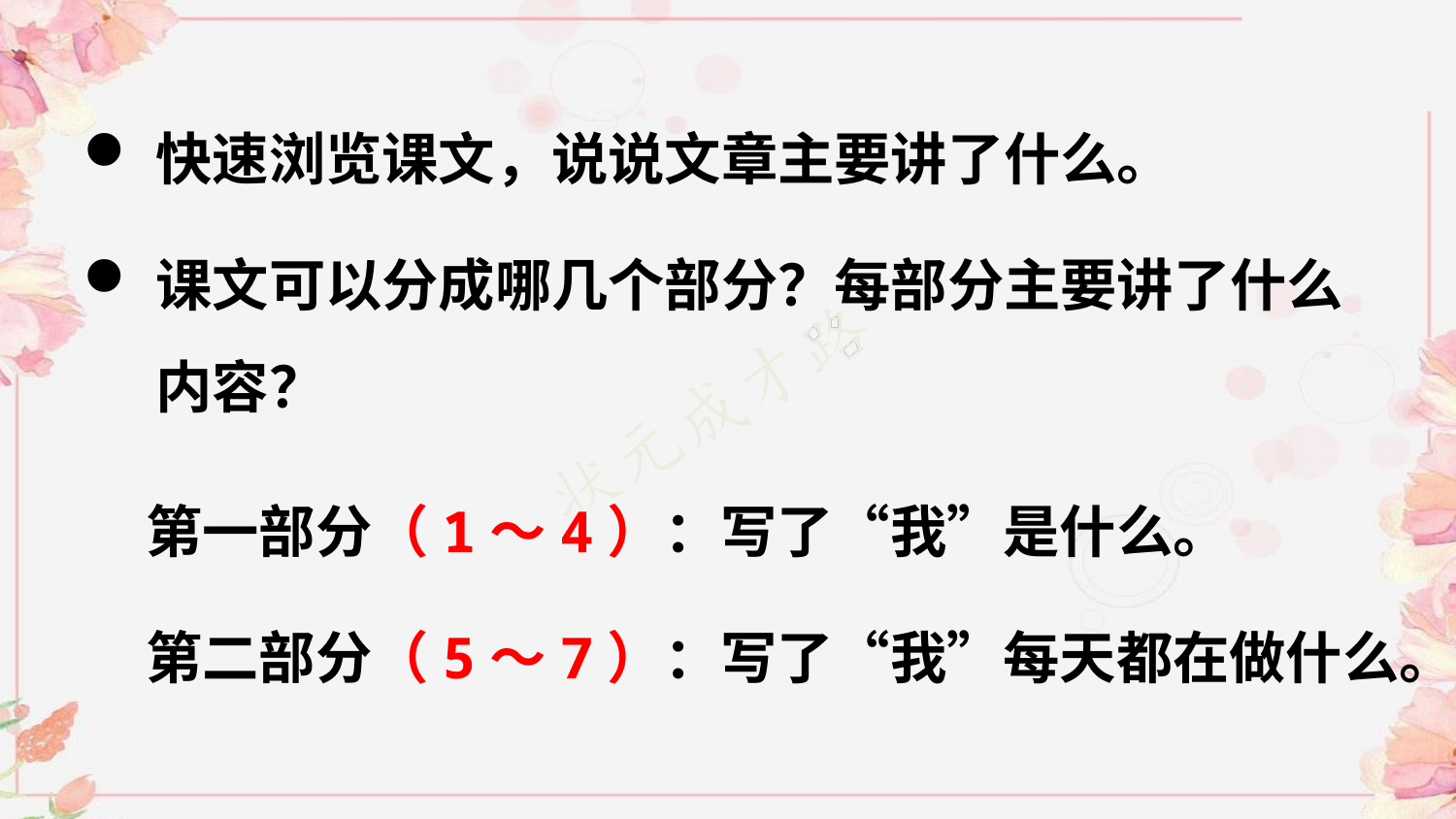

快速浏览课文，说说文章主要讲了什么。
课文可以分成哪几个部分？每部分主要讲了什么内容？
第一部分（1～4）：写了“我”是什么。
第二部分（5～7）：写了“我”每天都在做什么。